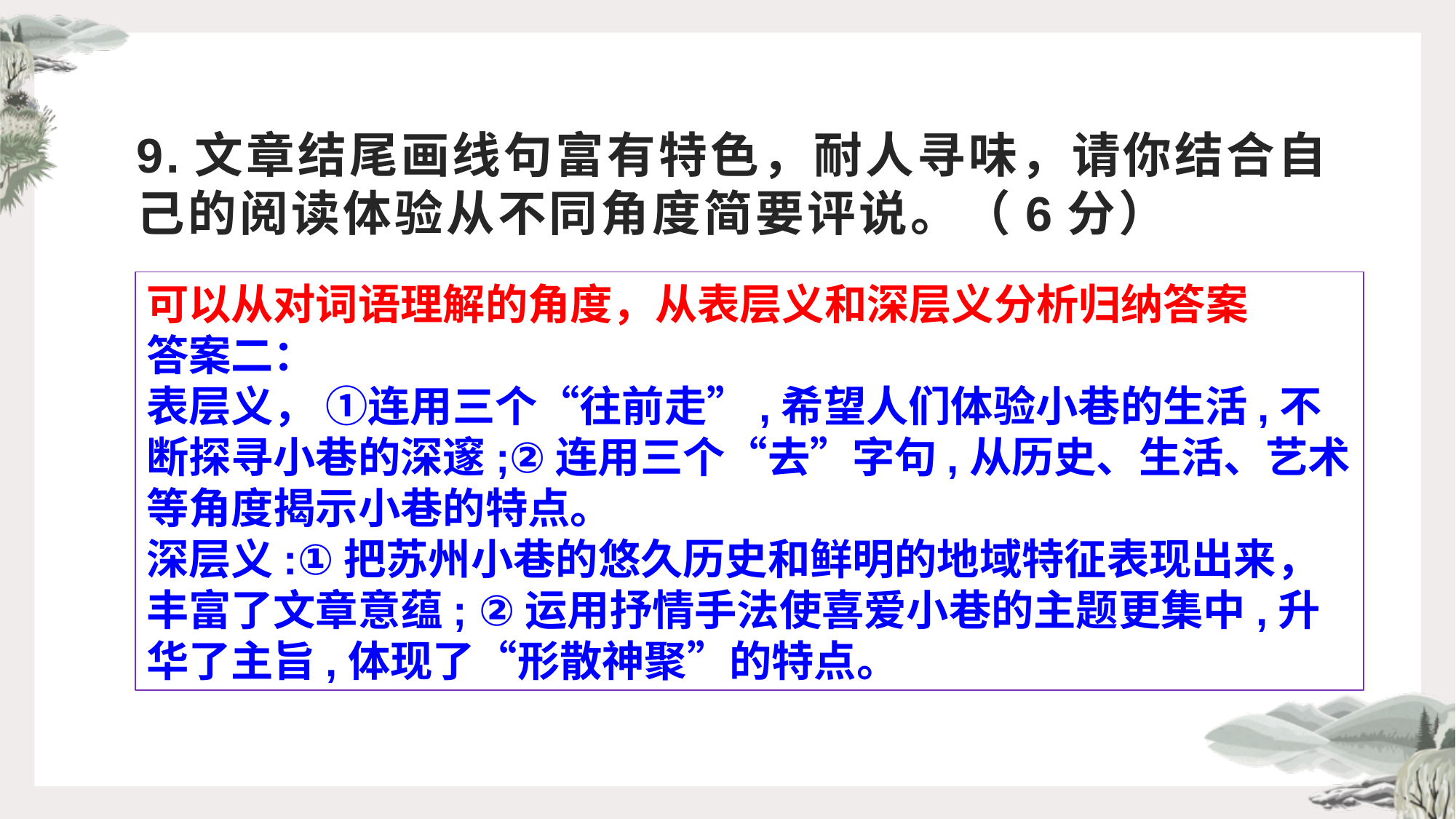

# 9.文章结尾画线句富有特色，耐人寻味，请你结合自己的阅读体验从不同角度简要评说。（6分）
可以从对词语理解的角度，从表层义和深层义分析归纳答案
答案二：
表层义， ①连用三个“往前走”,希望人们体验小巷的生活,不断探寻小巷的深邃;②连用三个“去”字句,从历史、生活、艺术等角度揭示小巷的特点。
深层义:①把苏州小巷的悠久历史和鲜明的地域特征表现出来，丰富了文章意蕴; ②运用抒情手法使喜爱小巷的主题更集中,升华了主旨,体现了“形散神聚”的特点。